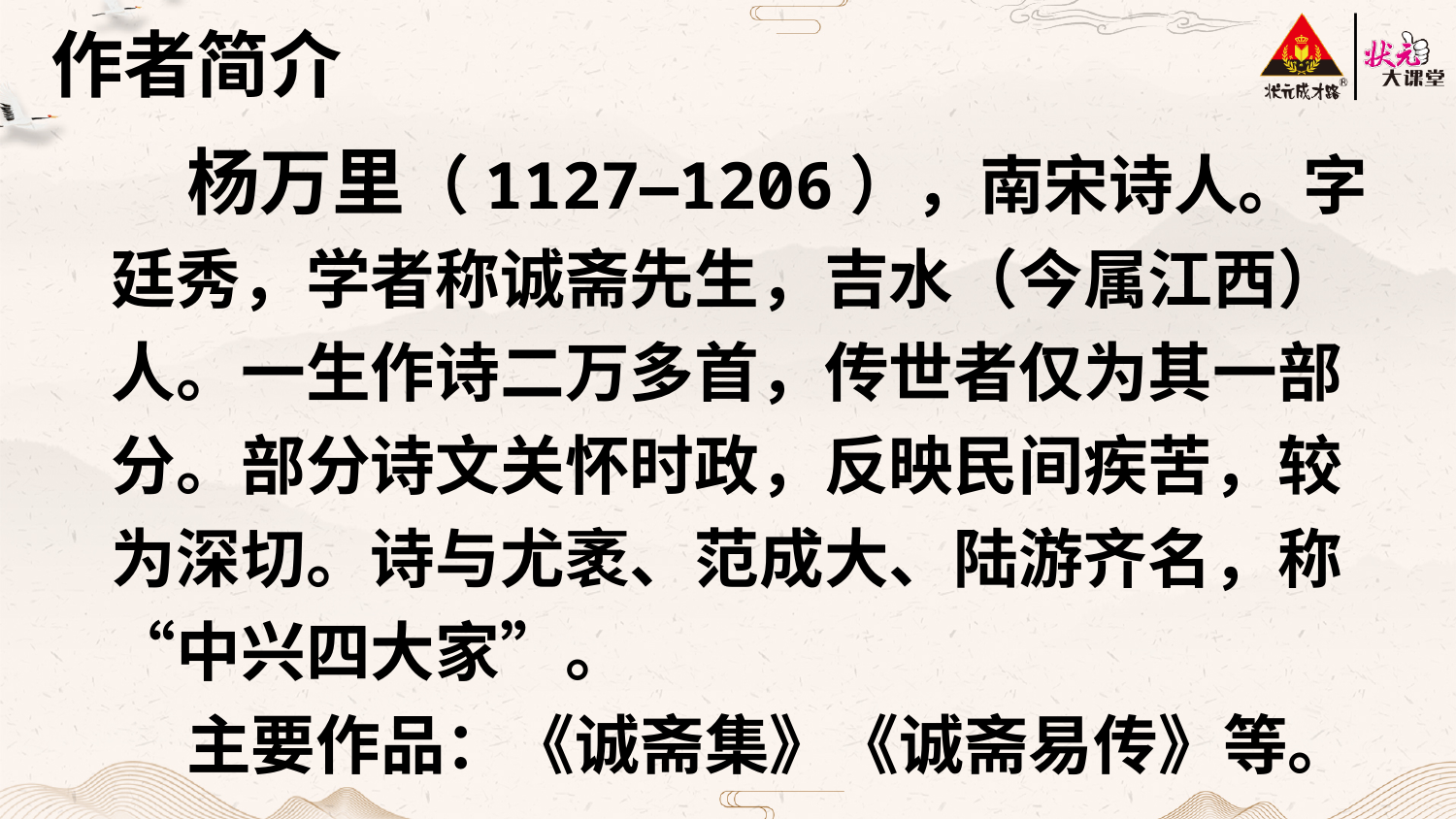

作者简介
    杨万里（1127—1206），南宋诗人。字廷秀，学者称诚斋先生，吉水（今属江西）人。一生作诗二万多首，传世者仅为其一部分。部分诗文关怀时政，反映民间疾苦，较为深切。诗与尤袤、范成大、陆游齐名，称“中兴四大家”。
    主要作品：《诚斋集》《诚斋易传》等。